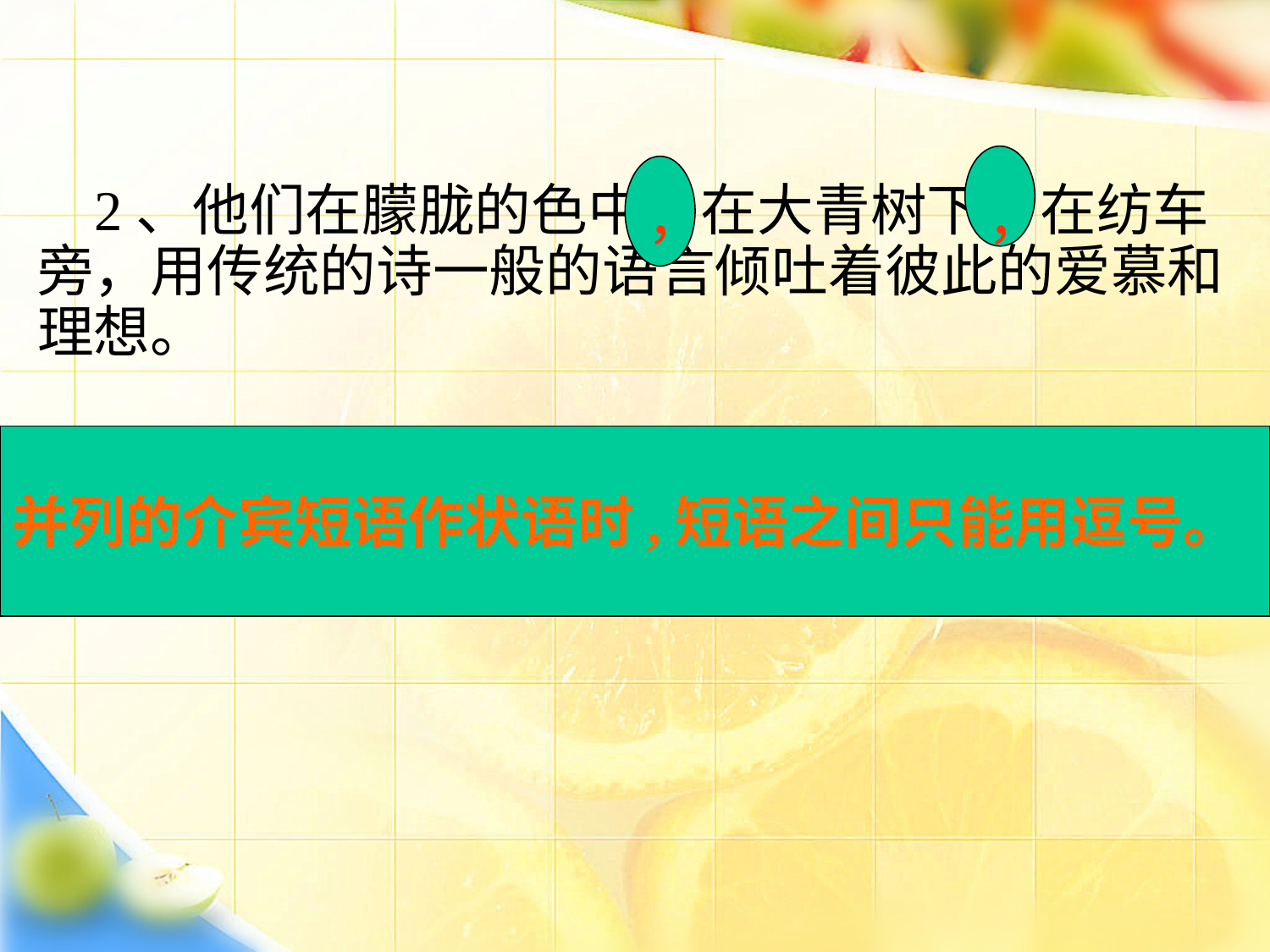

2、他们在朦胧的色中、在大青树下、在纺车旁，用传统的诗一般的语言倾吐着彼此的爱慕和理想。
，
，

并列的介宾短语作状语时,短语之间只能用逗号。